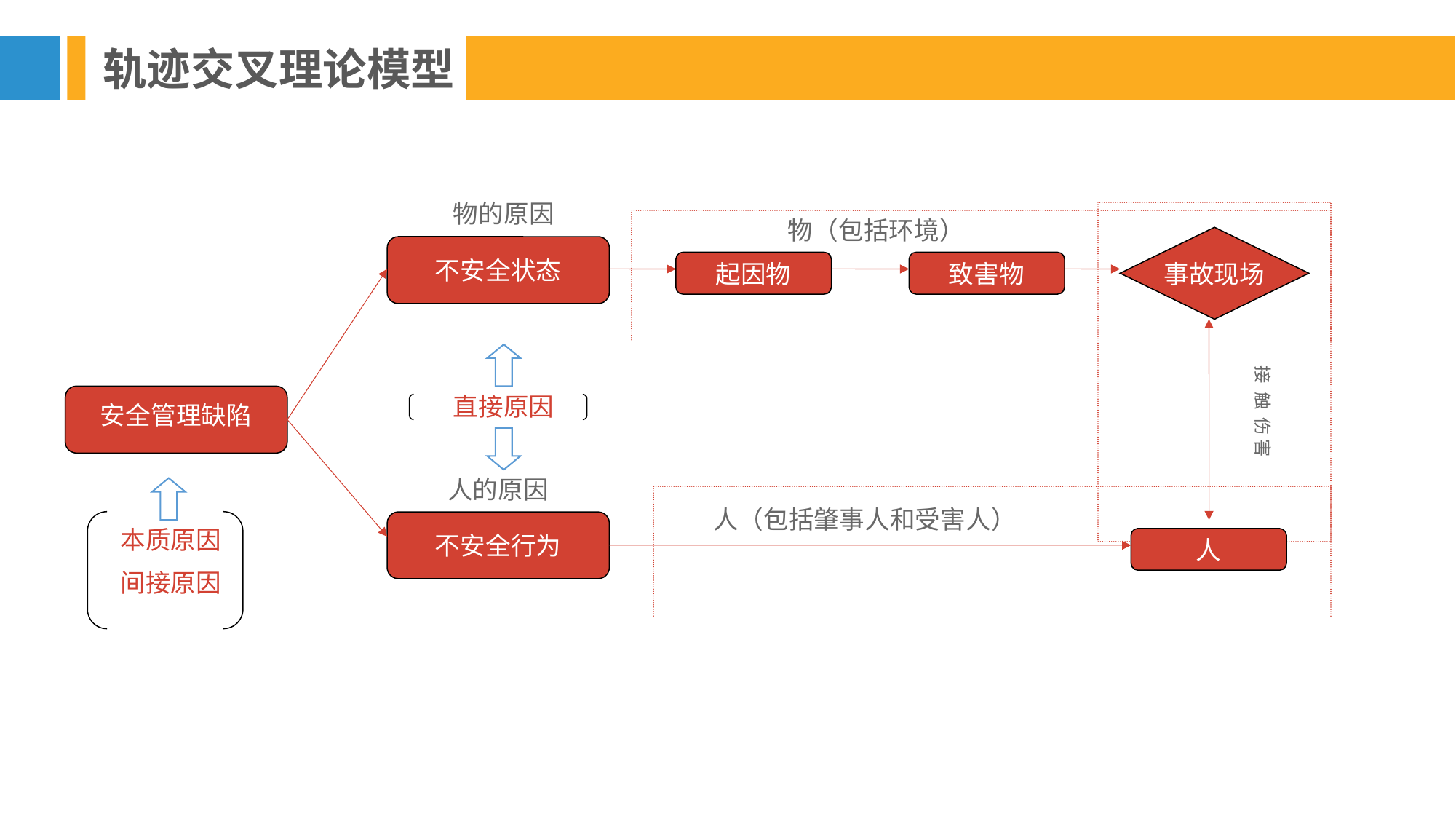

轨迹交叉理论模型
物的原因

物（包括环境）

事故现场
不安全状态
起因物
致害物

接  触  伤 害

直接原因

安全管理缺陷

人的原因

人（包括肇事人和受害人）

不安全行为
本质原因
间接原因
人